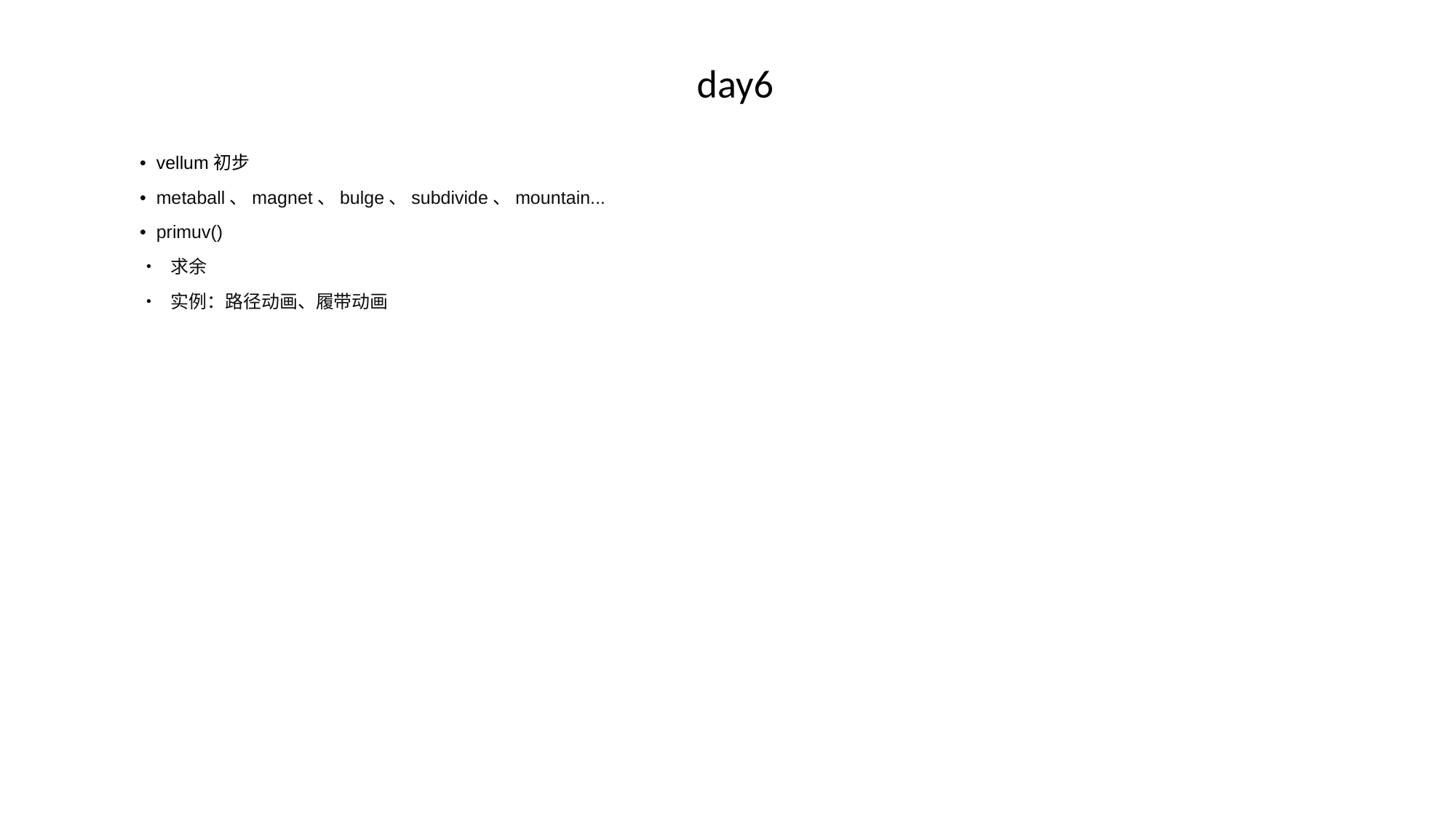

# day6
•  vellum初步
•  metaball、magnet、bulge、subdivide、mountain...
•  primuv()
•  求余
•  实例：路径动画、履带动画